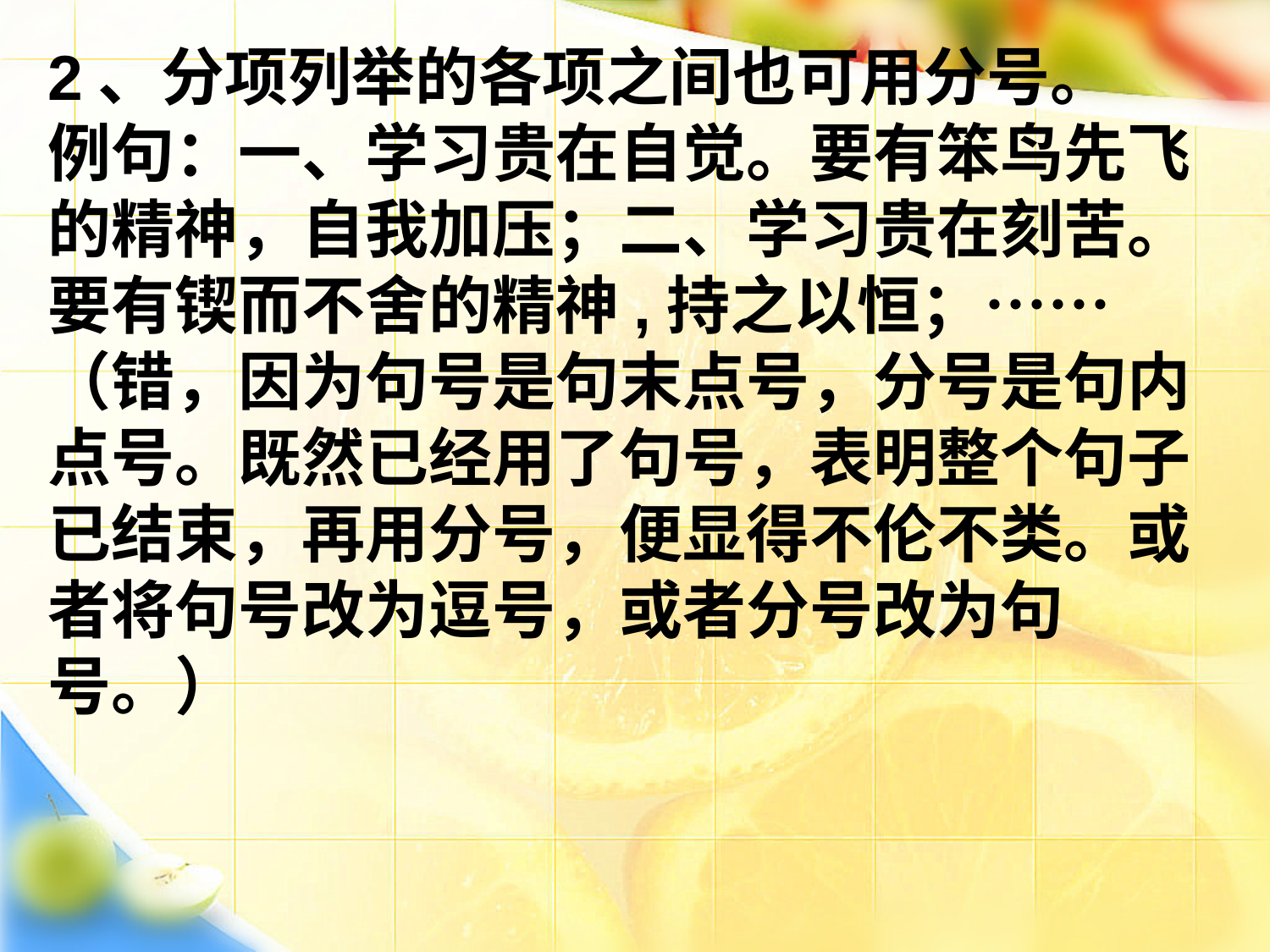

2、分项列举的各项之间也可用分号。
例句：一、学习贵在自觉。要有笨鸟先飞的精神，自我加压；二、学习贵在刻苦。要有锲而不舍的精神,持之以恒；……（错，因为句号是句末点号，分号是句内点号。既然已经用了句号，表明整个句子已结束，再用分号，便显得不伦不类。或者将句号改为逗号，或者分号改为句号。）